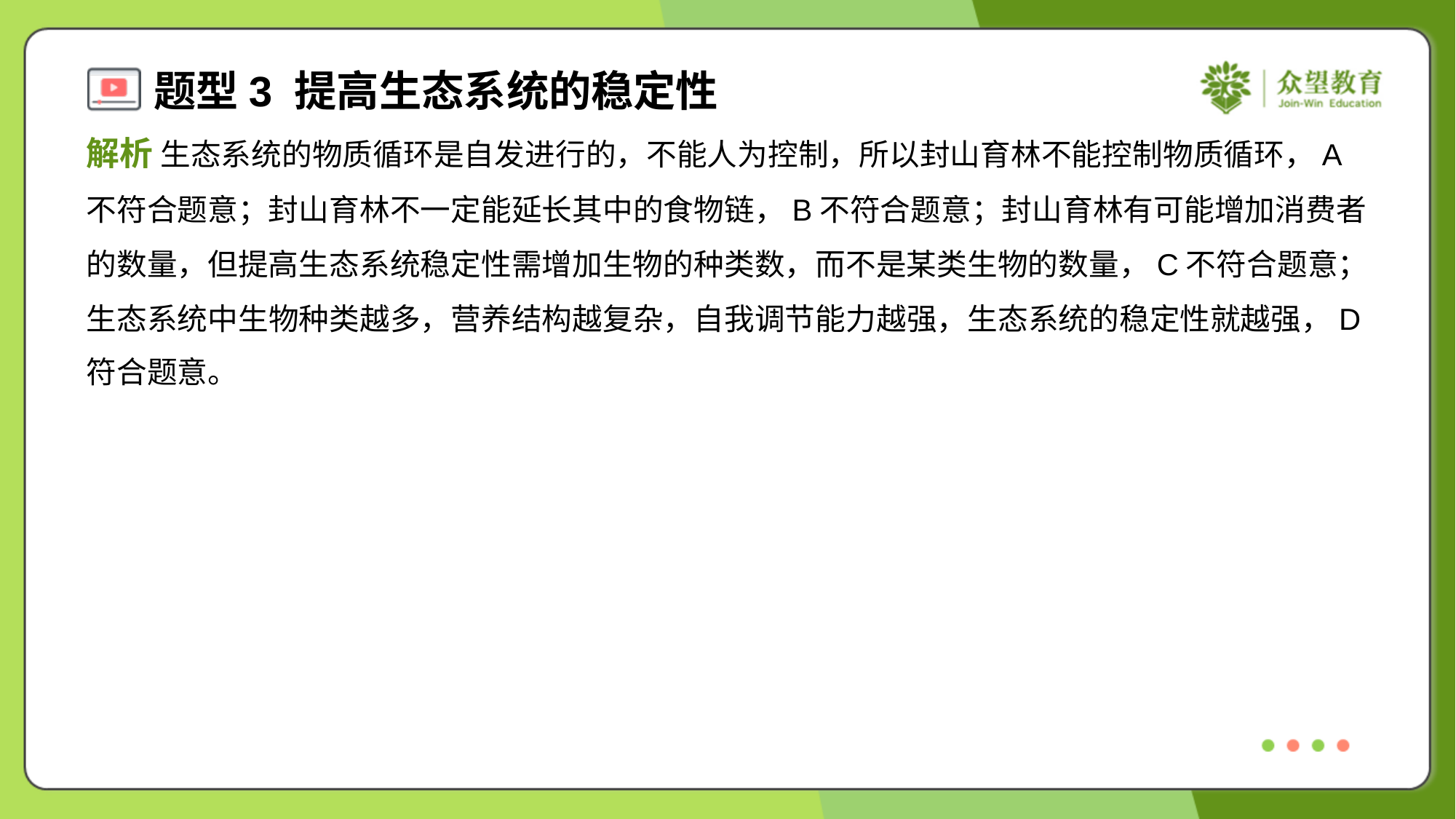

解析 生态系统的物质循环是自发进行的，不能人为控制，所以封山育林不能控制物质循环，A
不符合题意；封山育林不一定能延长其中的食物链，B不符合题意；封山育林有可能增加消费者
的数量，但提高生态系统稳定性需增加生物的种类数，而不是某类生物的数量，C不符合题意；
生态系统中生物种类越多，营养结构越复杂，自我调节能力越强，生态系统的稳定性就越强，D
符合题意。